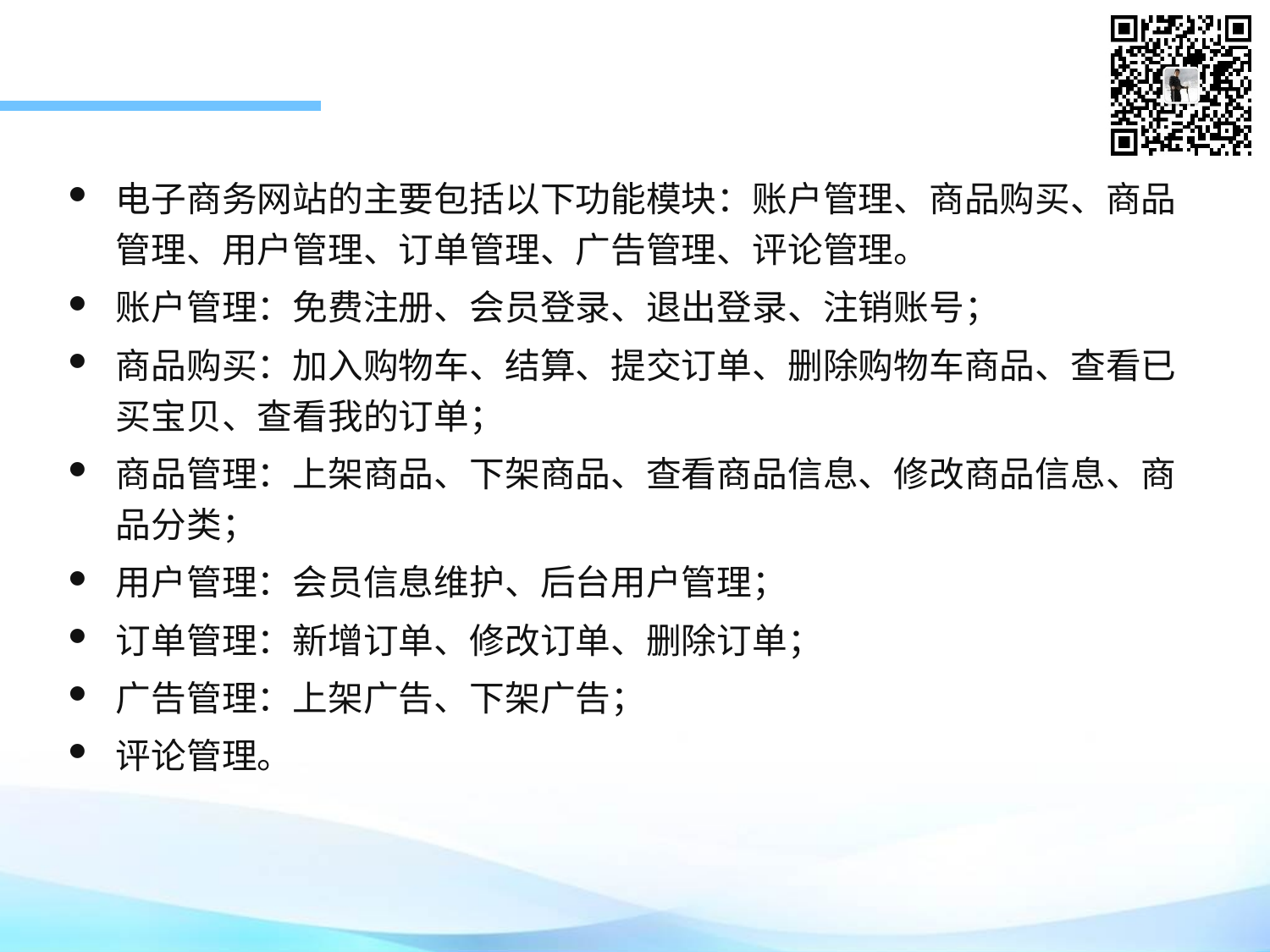

电子商务网站的主要包括以下功能模块：账户管理、商品购买、商品管理、用户管理、订单管理、广告管理、评论管理。
账户管理：免费注册、会员登录、退出登录、注销账号；
商品购买：加入购物车、结算、提交订单、删除购物车商品、查看已买宝贝、查看我的订单；
商品管理：上架商品、下架商品、查看商品信息、修改商品信息、商品分类；
用户管理：会员信息维护、后台用户管理；
订单管理：新增订单、修改订单、删除订单；
广告管理：上架广告、下架广告；
评论管理。